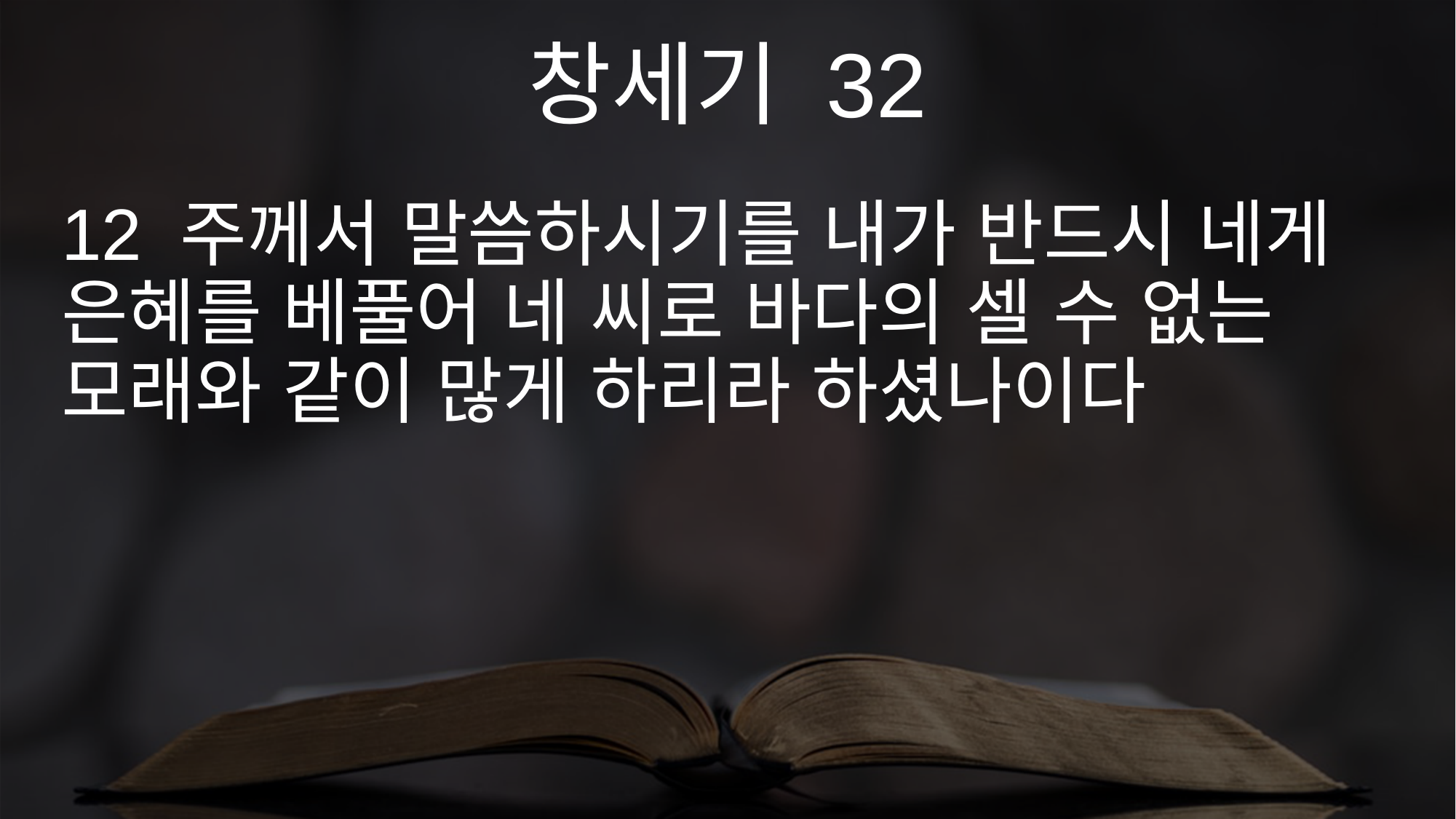

창세기 32
12 주께서 말씀하시기를 내가 반드시 네게 은혜를 베풀어 네 씨로 바다의 셀 수 없는 모래와 같이 많게 하리라 하셨나이다